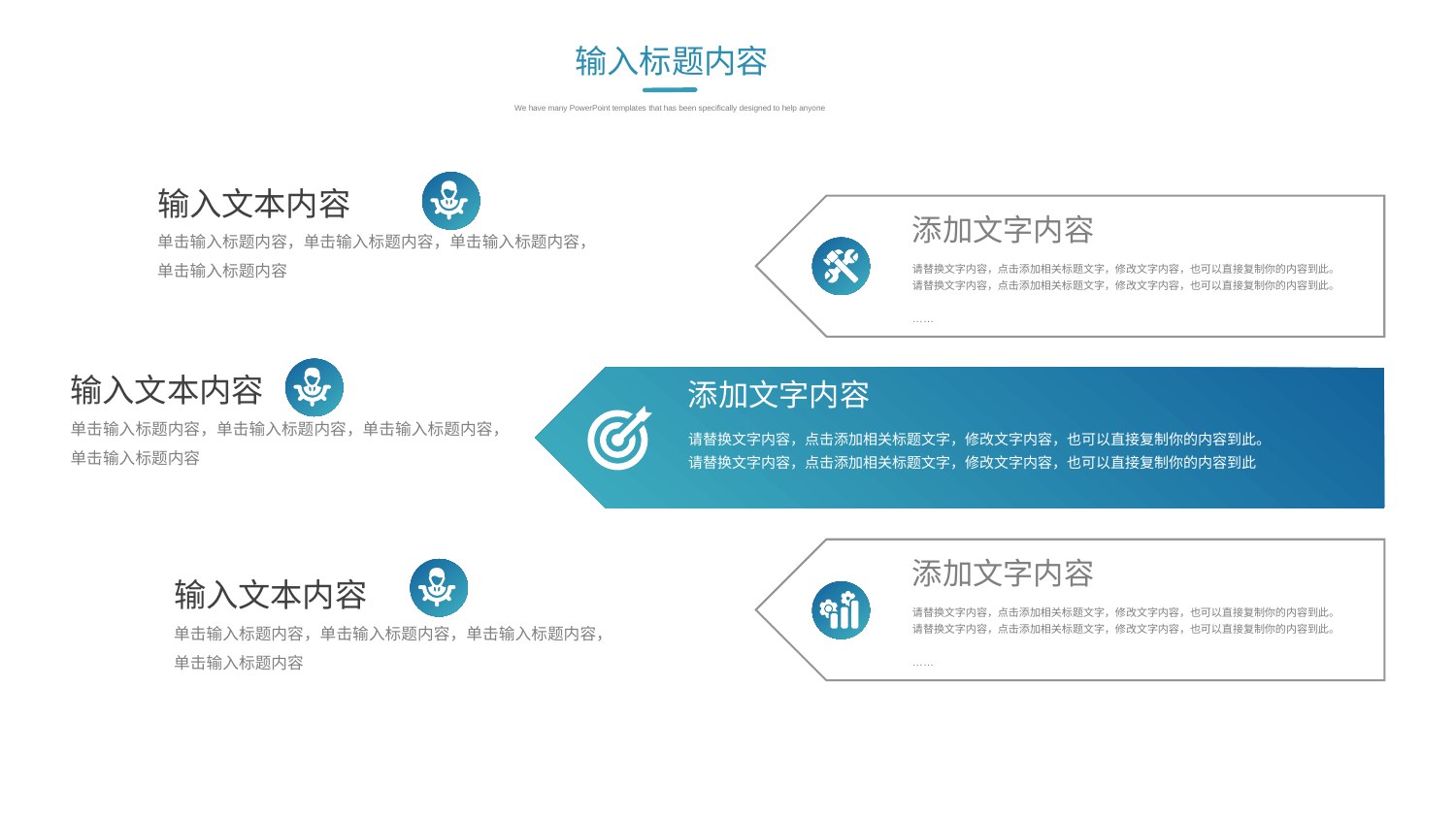

输入标题内容
We have many PowerPoint templates that has been specifically designed to help anyone

输入文本内容

添加文字内容
请替换文字内容，点击添加相关标题文字，修改文字内容，也可以直接复制你的内容到此。
请替换文字内容，点击添加相关标题文字，修改文字内容，也可以直接复制你的内容到此。

……
单击输入标题内容，单击输入标题内容，单击输入标题内容，单击输入标题内容

输入文本内容

添加文字内容
请替换文字内容，点击添加相关标题文字，修改文字内容，也可以直接复制你的内容到此。
请替换文字内容，点击添加相关标题文字，修改文字内容，也可以直接复制你的内容到此
单击输入标题内容，单击输入标题内容，单击输入标题内容，单击输入标题内容

添加文字内容
请替换文字内容，点击添加相关标题文字，修改文字内容，也可以直接复制你的内容到此。
请替换文字内容，点击添加相关标题文字，修改文字内容，也可以直接复制你的内容到此。

……

输入文本内容

单击输入标题内容，单击输入标题内容，单击输入标题内容，单击输入标题内容